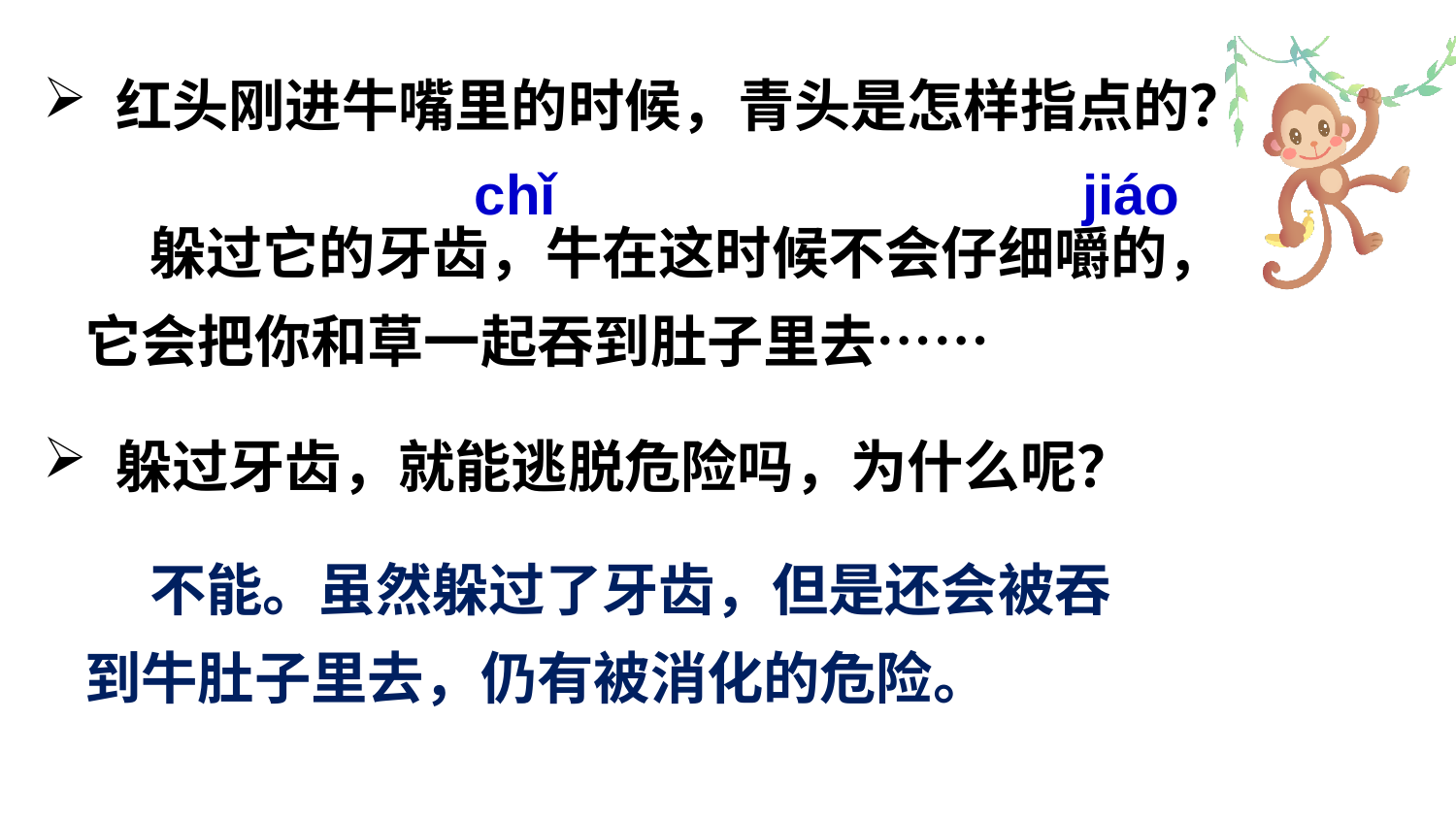

红头刚进牛嘴里的时候，青头是怎样指点的？
chǐ
jiáo
    躲过它的牙齿，牛在这时候不会仔细嚼的，它会把你和草一起吞到肚子里去……
躲过牙齿，就能逃脱危险吗，为什么呢？
    不能。虽然躲过了牙齿，但是还会被吞到牛肚子里去，仍有被消化的危险。